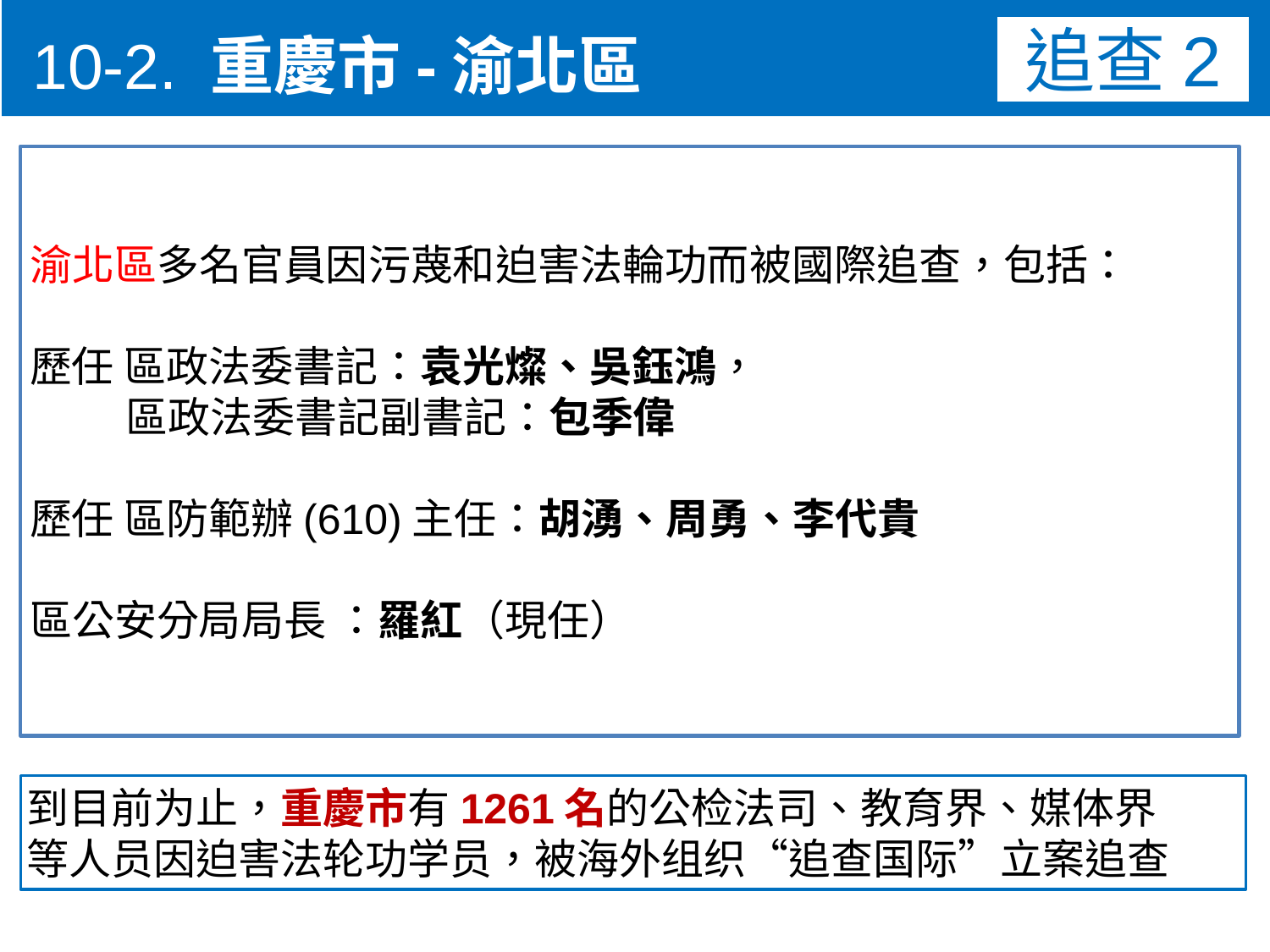

10-2. 重慶市-渝北區
追查2

渝北區多名官員因污蔑和迫害法輪功而被國際追查，包括：

歷任 區政法委書記：袁光燦、吳鈺鴻，
         區政法委書記副書記：包季偉

歷任 區防範辦(610)主任：胡湧、周勇、李代貴

區公安分局局長 ：羅紅（現任）
到目前为止，重慶市有1261名的公检法司、教育界、媒体界
等人员因迫害法轮功学员，被海外组织“追查国际”立案追查